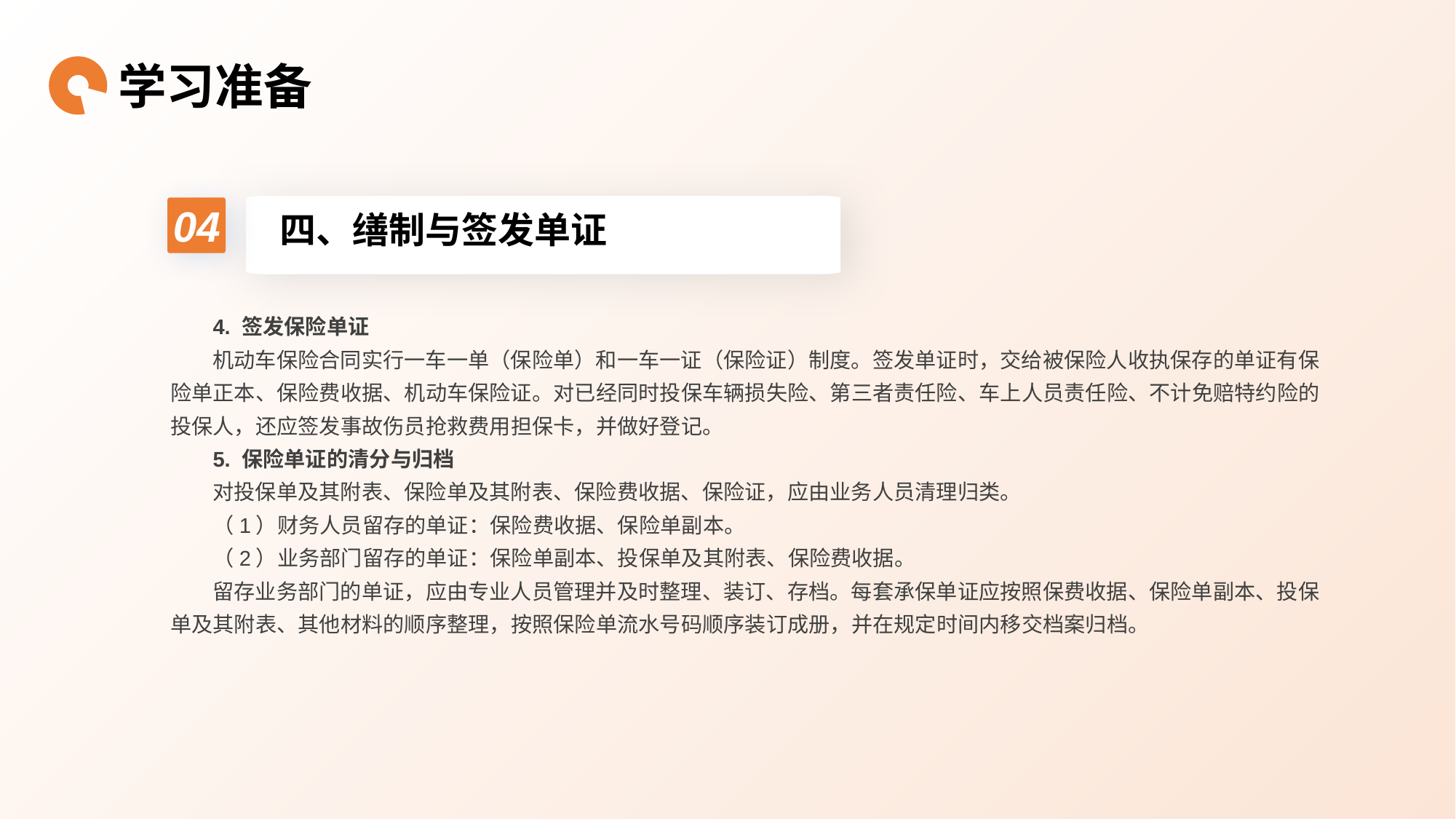

学习准备

04

四、缮制与签发单证
4. 签发保险单证
机动车保险合同实行一车一单（保险单）和一车一证（保险证）制度。签发单证时，交给被保险人收执保存的单证有保险单正本、保险费收据、机动车保险证。对已经同时投保车辆损失险、第三者责任险、车上人员责任险、不计免赔特约险的投保人，还应签发事故伤员抢救费用担保卡，并做好登记。
5. 保险单证的清分与归档
对投保单及其附表、保险单及其附表、保险费收据、保险证，应由业务人员清理归类。
（1）财务人员留存的单证：保险费收据、保险单副本。
（2）业务部门留存的单证：保险单副本、投保单及其附表、保险费收据。
留存业务部门的单证，应由专业人员管理并及时整理、装订、存档。每套承保单证应按照保费收据、保险单副本、投保单及其附表、其他材料的顺序整理，按照保险单流水号码顺序装订成册，并在规定时间内移交档案归档。